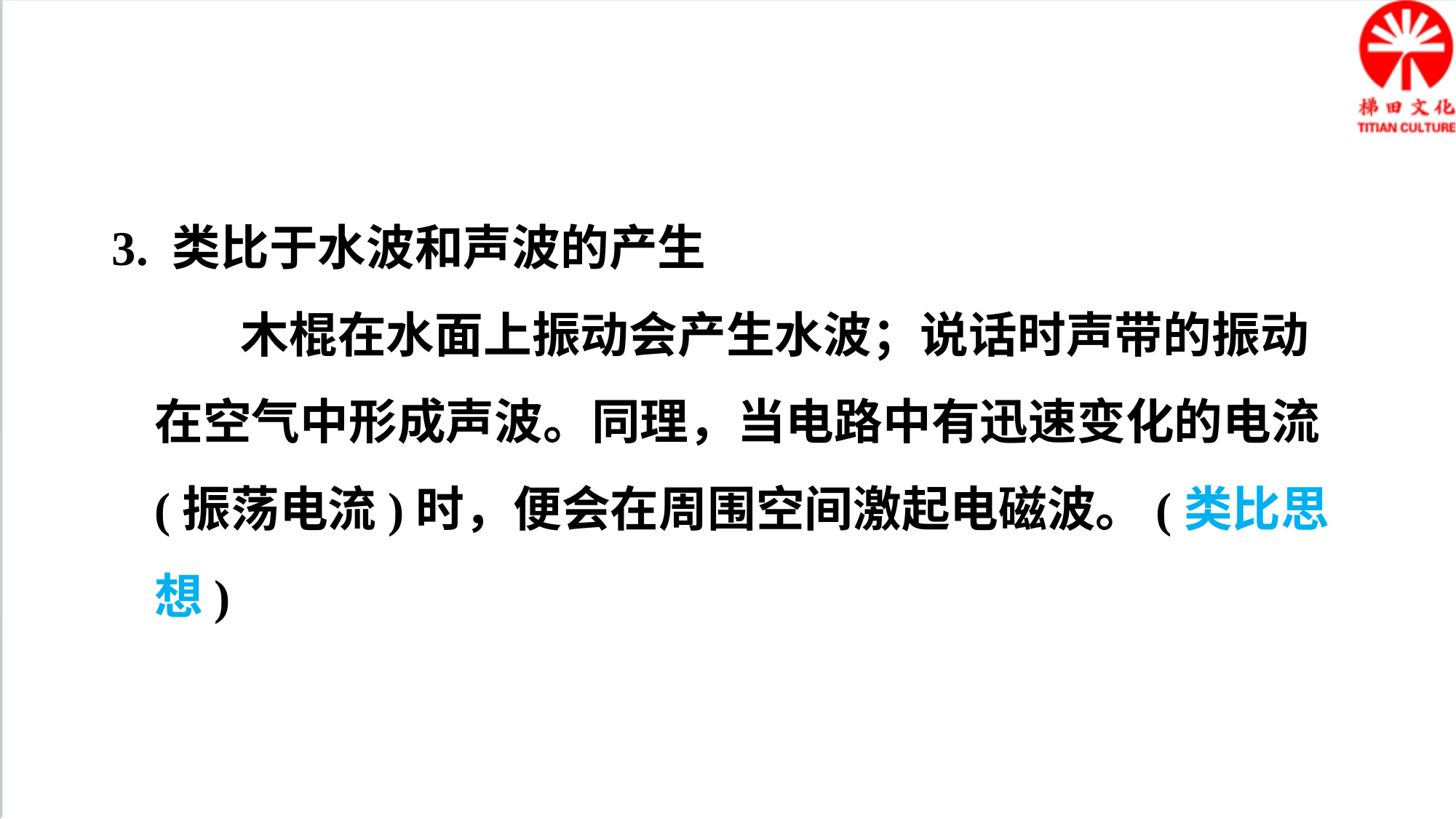

3. 类比于水波和声波的产生
木棍在水面上振动会产生水波；说话时声带的振动在空气中形成声波。同理，当电路中有迅速变化的电流(振荡电流)时，便会在周围空间激起电磁波。(类比思想)